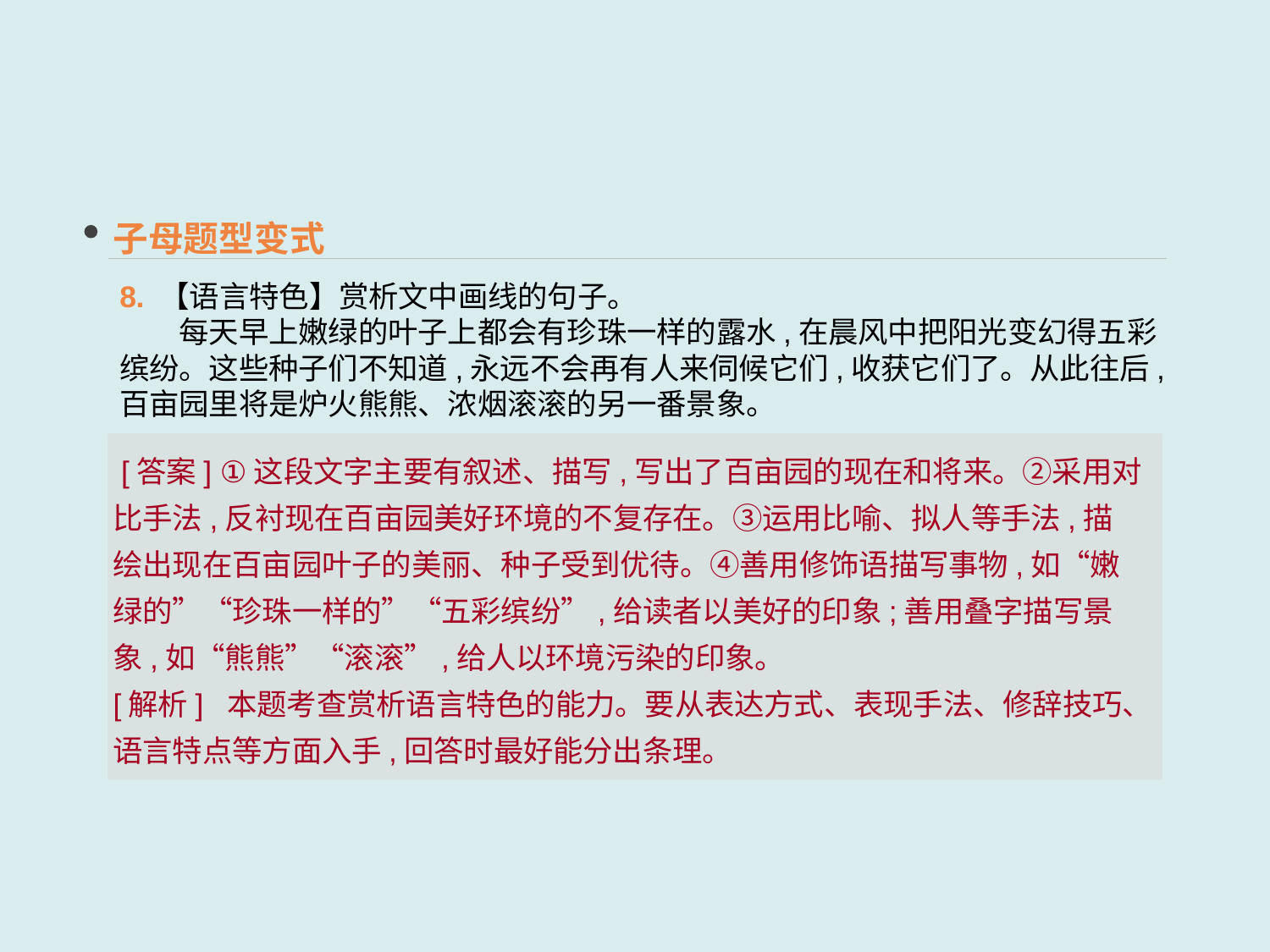

子母题型变式

8. 【语言特色】赏析文中画线的句子。
　　每天早上嫩绿的叶子上都会有珍珠一样的露水,在晨风中把阳光变幻得五彩缤纷。这些种子们不知道,永远不会再有人来伺候它们,收获它们了。从此往后,百亩园里将是炉火熊熊、浓烟滚滚的另一番景象。

 [答案] ①这段文字主要有叙述、描写,写出了百亩园的现在和将来。②采用对比手法,反衬现在百亩园美好环境的不复存在。③运用比喻、拟人等手法,描绘出现在百亩园叶子的美丽、种子受到优待。④善用修饰语描写事物,如“嫩绿的”“珍珠一样的”“五彩缤纷”,给读者以美好的印象;善用叠字描写景象,如“熊熊”“滚滚”,给人以环境污染的印象。
[解析]  本题考查赏析语言特色的能力。要从表达方式、表现手法、修辞技巧、语言特点等方面入手,回答时最好能分出条理。